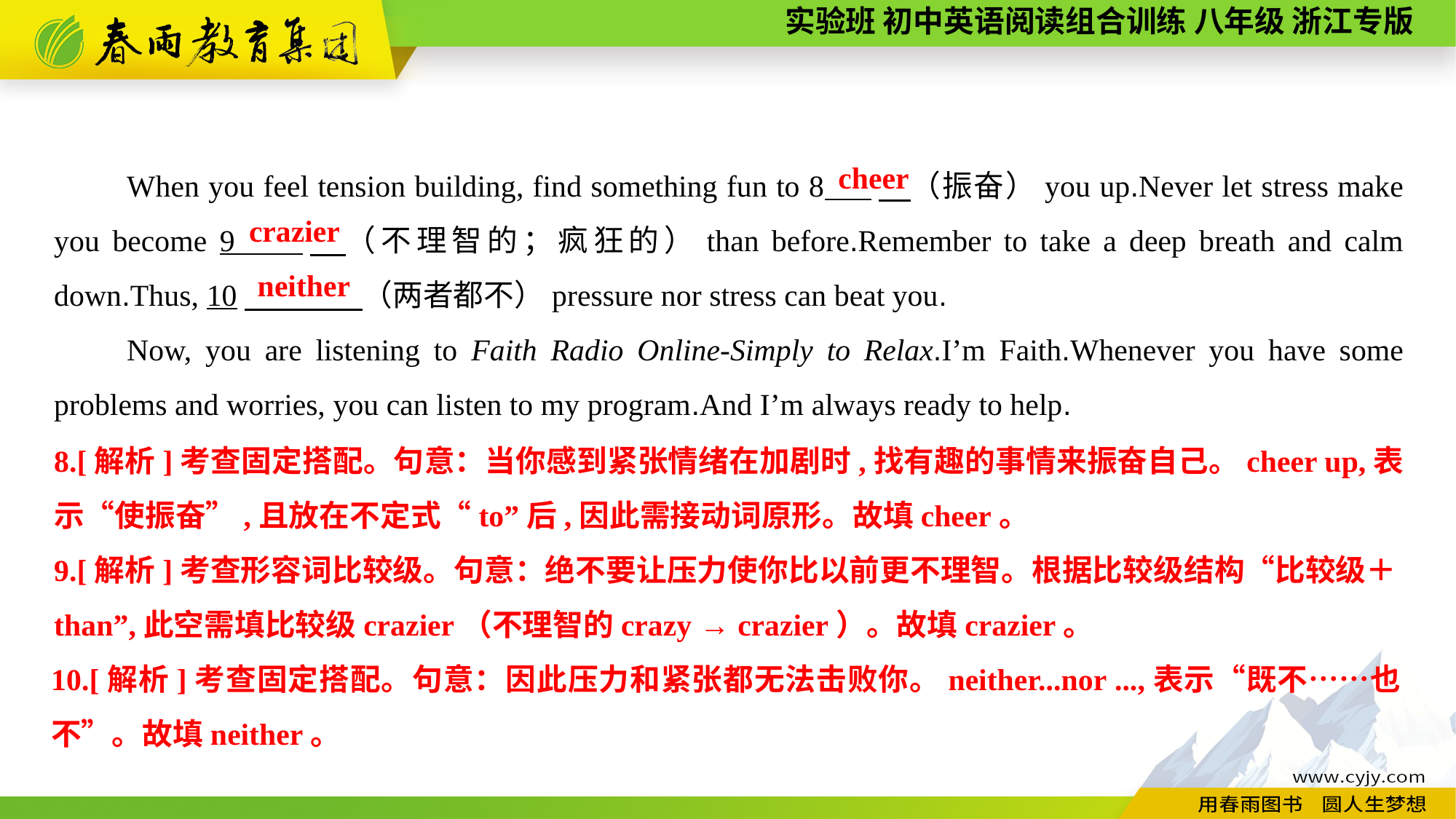

When you feel tension building, find something fun to 8     　（振奋）you up.Never let stress make you become 9     　（不理智的；疯狂的）than before.Remember to take a deep breath and calm down.Thus, 10　             （两者都不）pressure nor stress can beat you.
Now, you are listening to Faith Radio Online-Simply to Relax.I’m Faith.Whenever you have some problems and worries, you can listen to my program.And I’m always ready to help.
cheer
crazier
neither
8.[解析]考查固定搭配。句意：当你感到紧张情绪在加剧时,找有趣的事情来振奋自己。cheer up,表示“使振奋”,且放在不定式“to”后,因此需接动词原形。故填cheer。
9.[解析]考查形容词比较级。句意：绝不要让压力使你比以前更不理智。根据比较级结构“比较级＋than”,此空需填比较级crazier（不理智的crazy → crazier）。故填crazier。
10.[解析]考查固定搭配。句意：因此压力和紧张都无法击败你。neither...nor ...,表示“既不……也不”。故填neither。